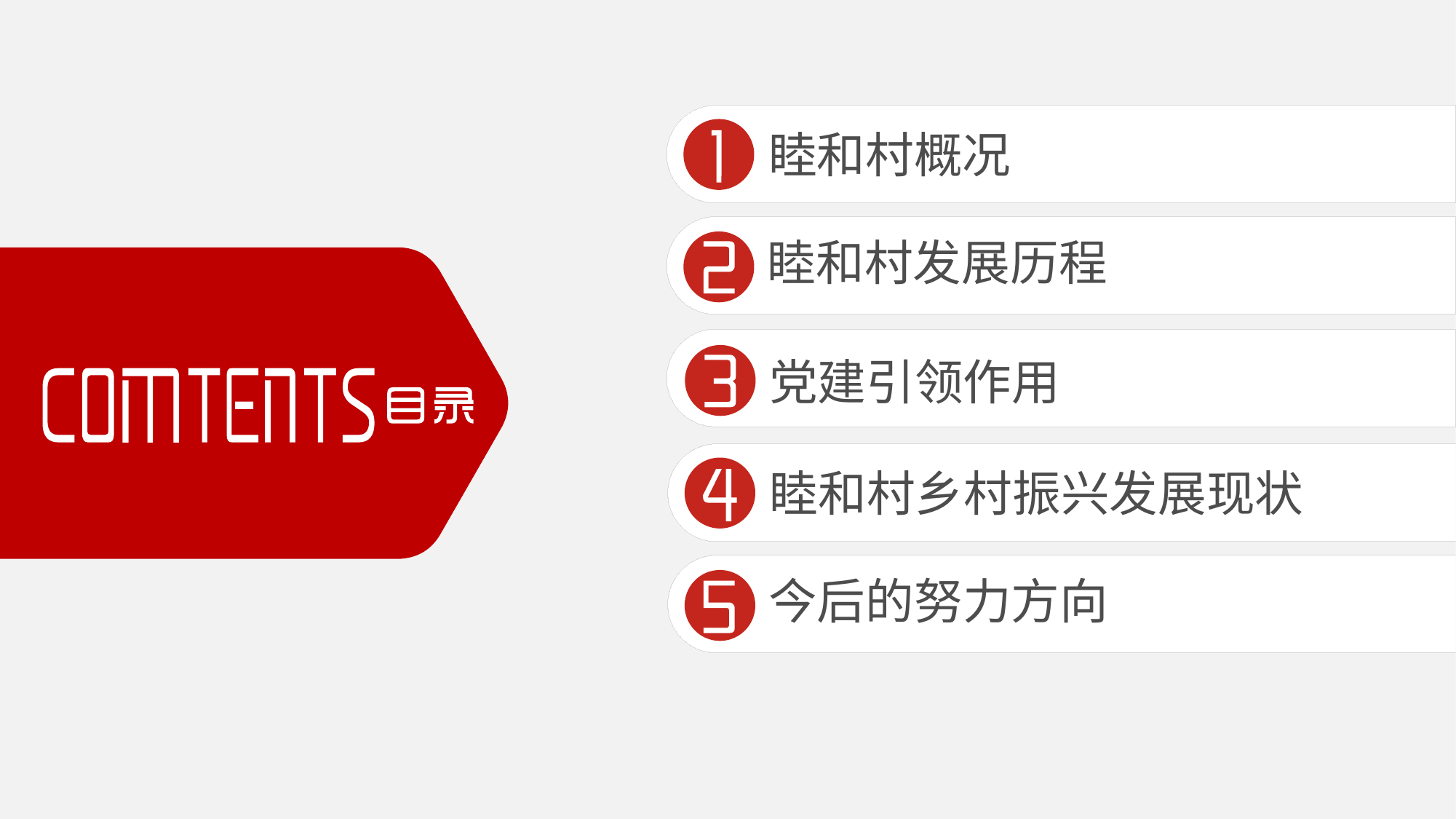

睦和村概况

睦和村发展历程

党建引领作用

睦和村乡村振兴发展现状

今后的努力方向